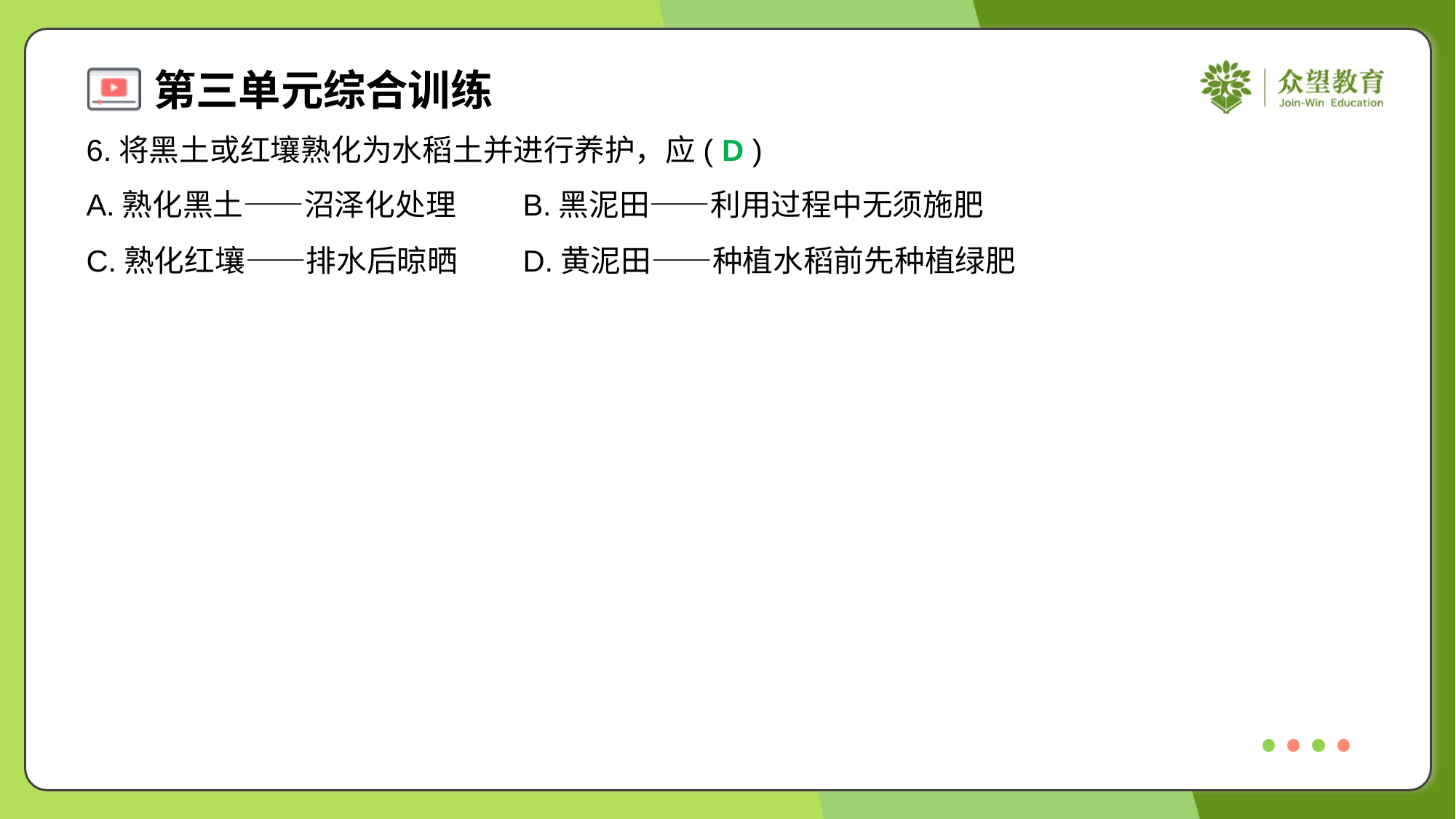

6.将黑土或红壤熟化为水稻土并进行养护，应(     )
D
A.熟化黑土——沼泽化处理	B.黑泥田——利用过程中无须施肥
C.熟化红壤——排水后晾晒	D.黄泥田——种植水稻前先种植绿肥